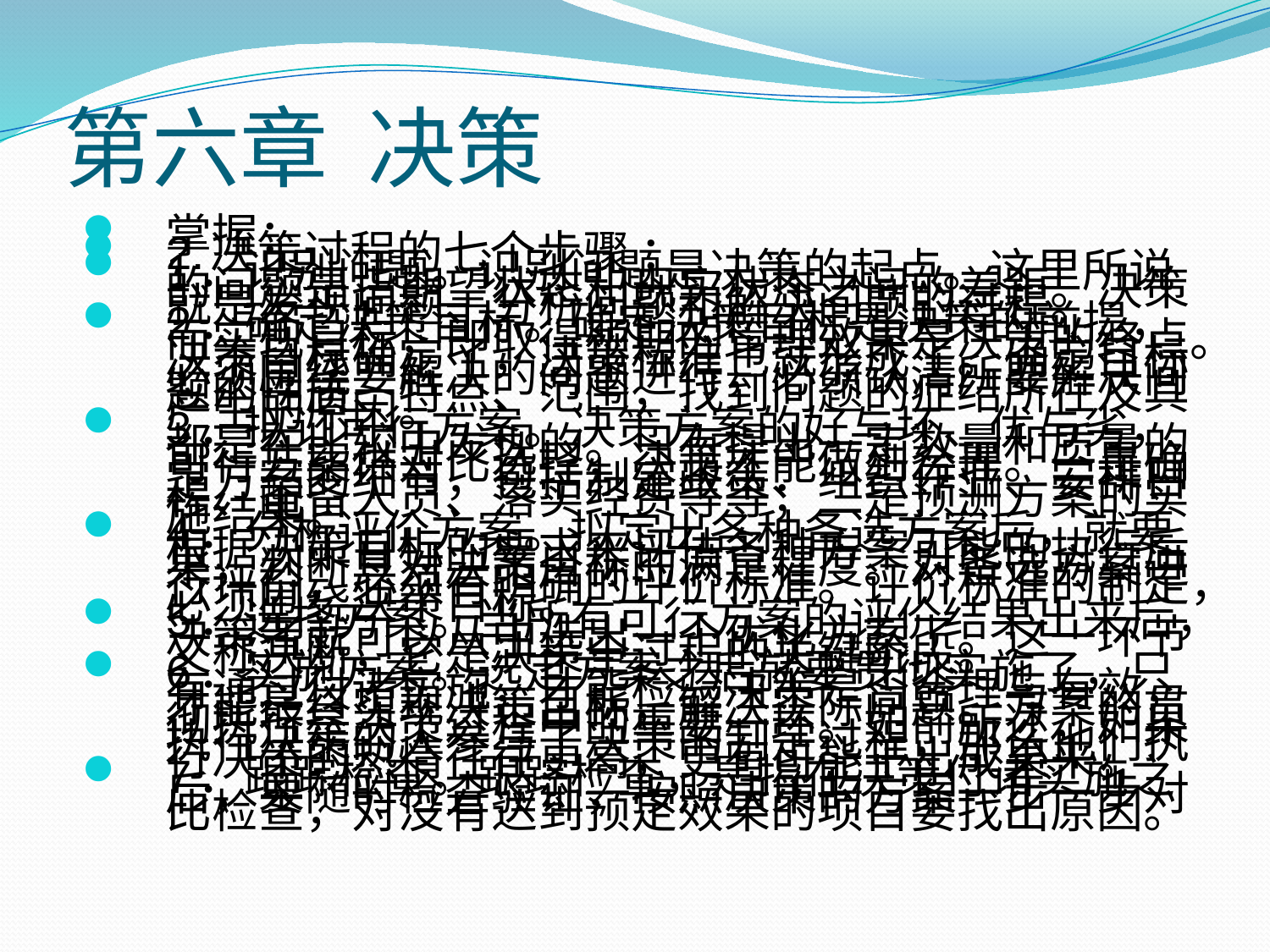

# 第六章  决策
掌握：
2.决策过程的七个步骤 ：
1．识别问题。识别问题是决策的起点。这里所说的问题是指期望状态和现实状态之间的差距。决策就是发现问题、分析问题和解决问题的过程。
2．确定决策目标。确定决策目标是决策的前提，而实现目标，即取得预期的管理效果是决策的终点。决策目标确定了，决策标准也就形成了。确定目标必须围绕要解决的问题进行，必须认清所要解决问题的性质、特点、范围，找到问题的症结所在及其产生的原因。
3．拟订可行方案。决策方案的好与坏、优与劣，都是在比较中发现的。只有提出一定数量和质量的可行方案供对比选择，决策才能做到合理。一是确定方案的细节，包括制定政策、组织作业、安排日程、配备人员、落实经费等等；二是预测方案的实施结果。
4．分析评价方案。拟定出各种备选方案后，就要根据决策目标的要求来评估各种方案可能的执行后果，判断其对决策目标的满足程度。对备选方案进行评价，必须有明确的评价标准。评价标准的制定，必须围绕决策目标。
5．选择方案。当所有可行方案的评价结果出来后，决策者就可以从中选出一个优化方案了。这一环节又称决断，它是决策全过程的关键阶段。
6．实施方案。选定方案之后就要贯彻实施了，只有通过付诸实施，才能检验决策是否合理与有效，才能最终实现决策目标，解决实际问题。方案的贯彻执行是决策过程中的重要一环。如前所述，如果执行决策的人参与了决策的制定过程，那么他们执行决策的热情往往更高，更有可能干出成果来。
7．跟踪检查。跟踪检查，是指在决策付诸实施之后，要随时检查验证，按照决策的方案一步一步对比检查，对没有达到预定效果的项目要找出原因。